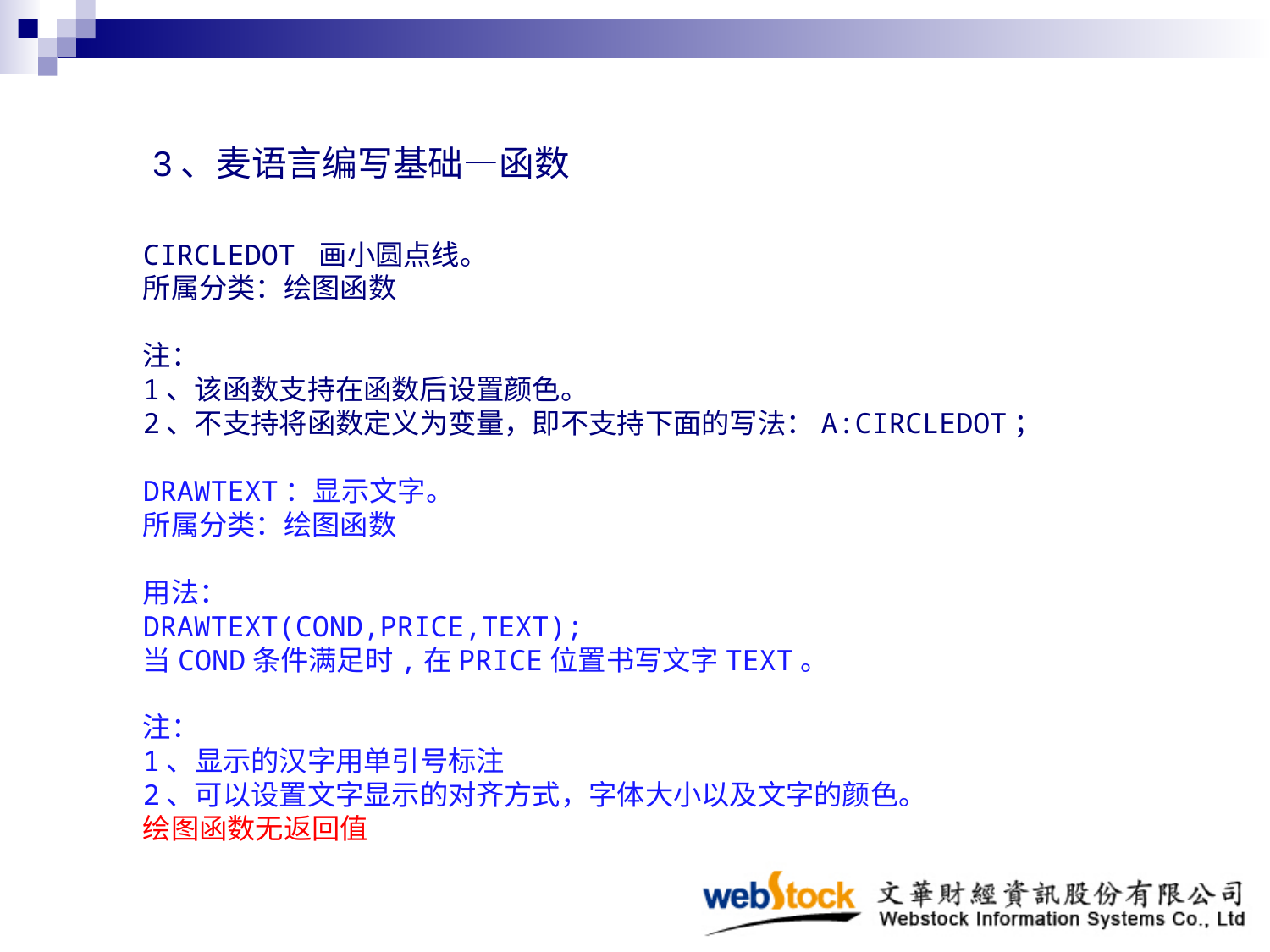

3、麦语言编写基础—函数
CIRCLEDOT 画小圆点线。
所属分类：绘图函数

注：
1、该函数支持在函数后设置颜色。
2、不支持将函数定义为变量，即不支持下面的写法：A:CIRCLEDOT；

DRAWTEXT：显示文字。
所属分类：绘图函数

用法：
DRAWTEXT(COND,PRICE,TEXT);
当COND条件满足时,在PRICE位置书写文字TEXT。

注：
1、显示的汉字用单引号标注
2、可以设置文字显示的对齐方式，字体大小以及文字的颜色。
绘图函数无返回值